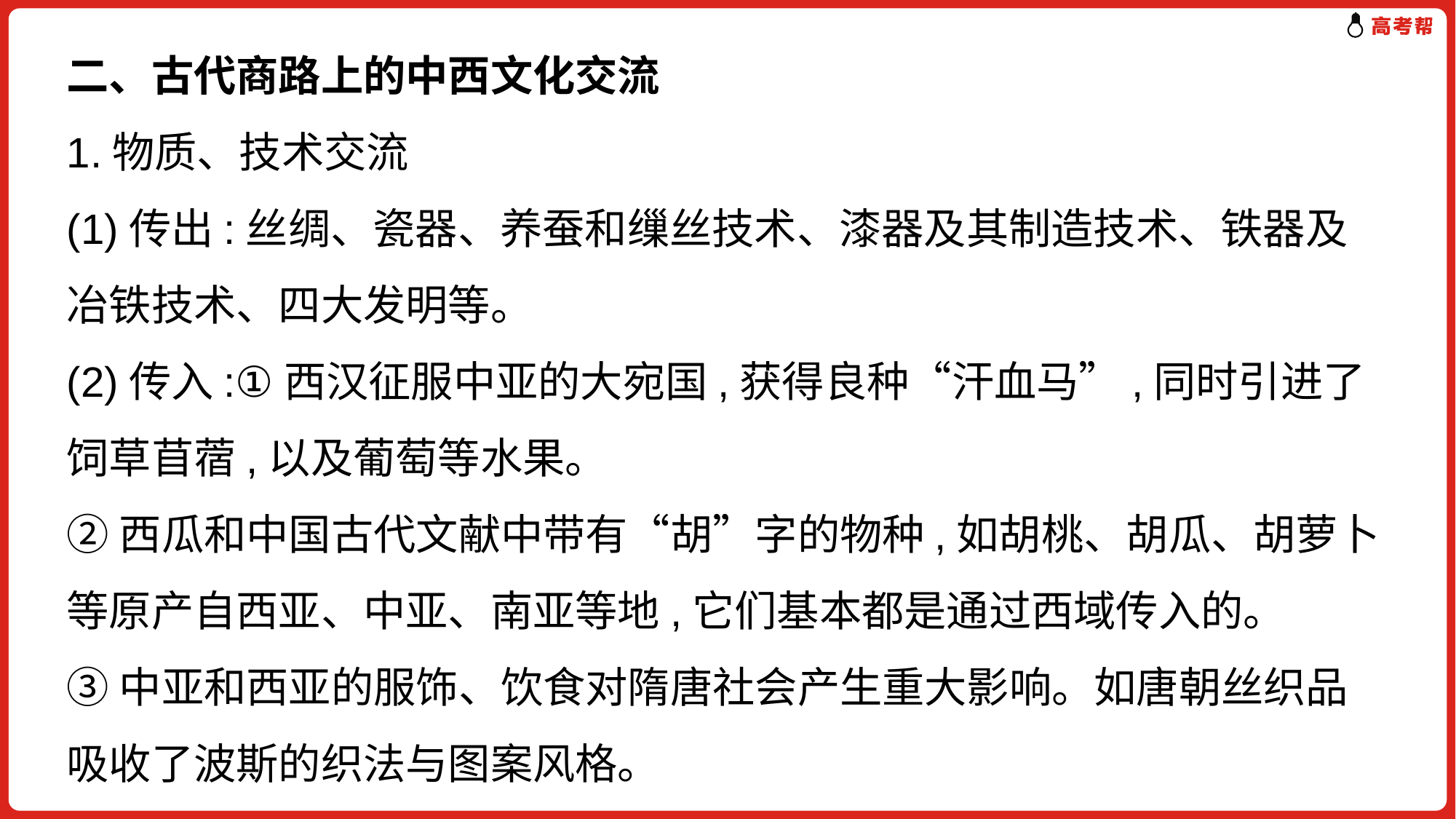

二、古代商路上的中西文化交流
1.物质、技术交流
(1)传出:丝绸、瓷器、养蚕和缫丝技术、漆器及其制造技术、铁器及冶铁技术、四大发明等。
(2)传入:①西汉征服中亚的大宛国,获得良种“汗血马”,同时引进了饲草苜蓿,以及葡萄等水果。
②西瓜和中国古代文献中带有“胡”字的物种,如胡桃、胡瓜、胡萝卜等原产自西亚、中亚、南亚等地,它们基本都是通过西域传入的。
③中亚和西亚的服饰、饮食对隋唐社会产生重大影响。如唐朝丝织品吸收了波斯的织法与图案风格。